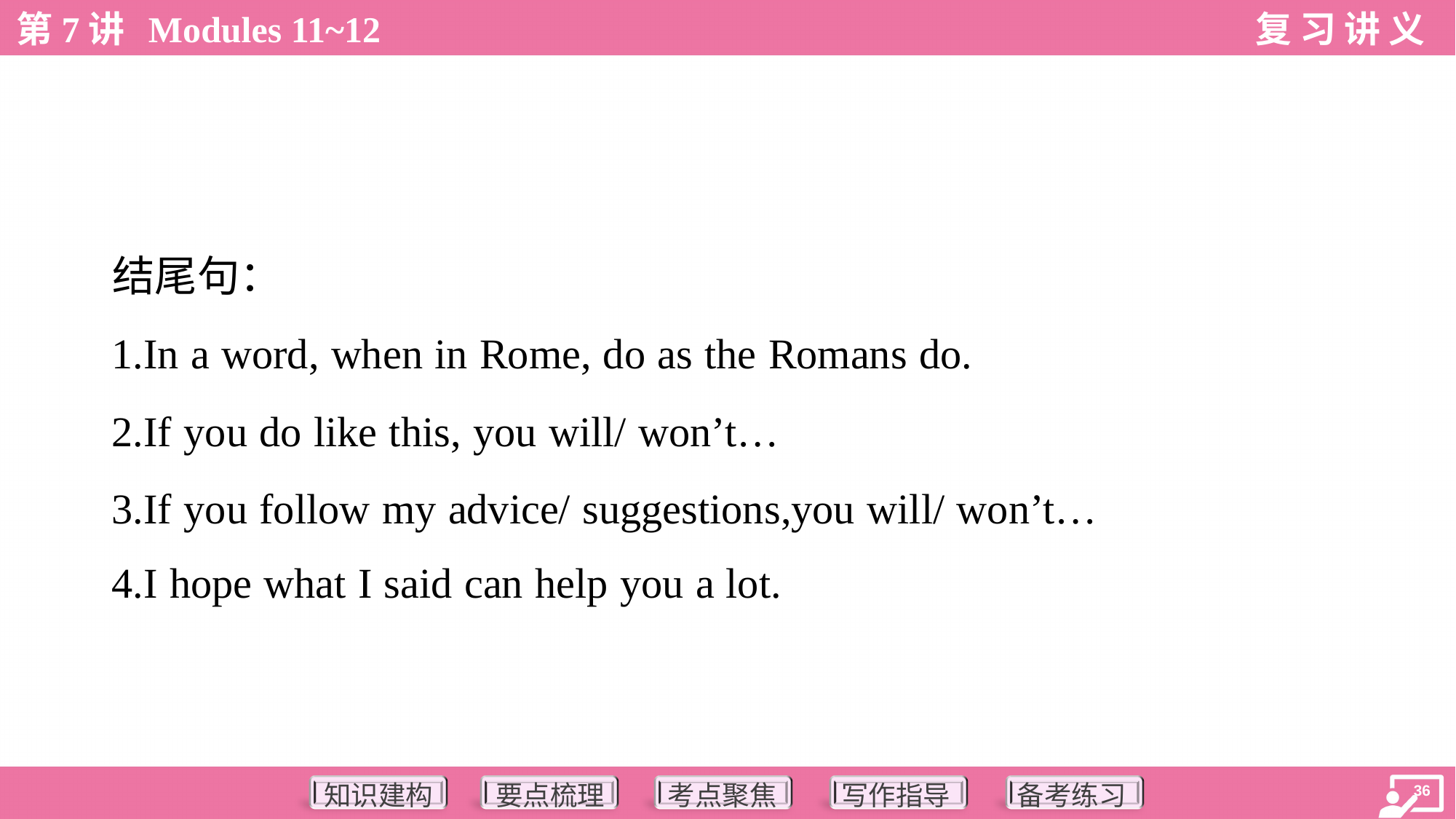

结尾句：
    1.In a word, when in Rome, do as the Romans do.
    2.If you do like this, you will/ won’t…
    3.If you follow my advice/ suggestions,you will/ won’t…
    4.I hope what I said can help you a lot.